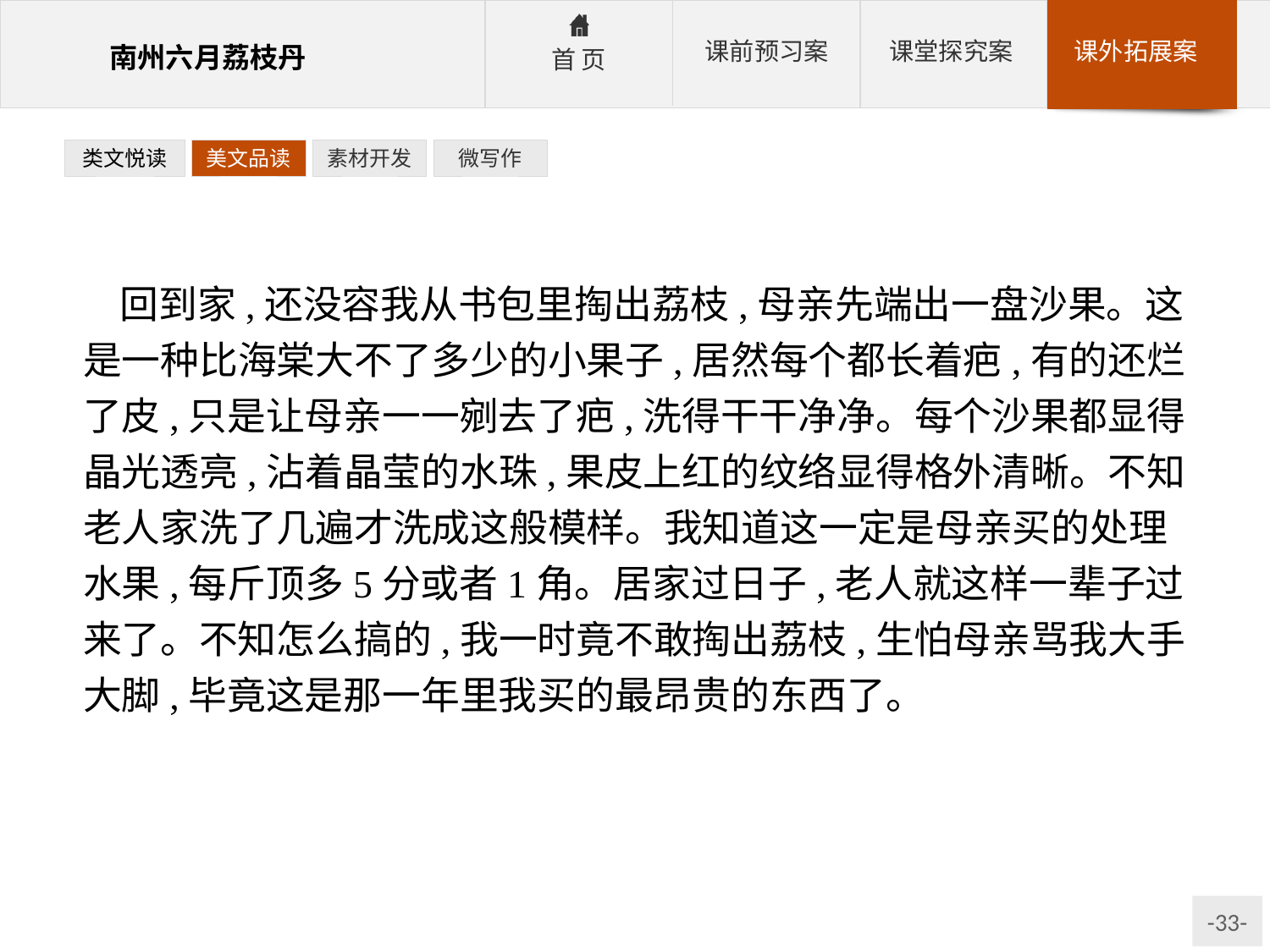

类文悦读
美文品读
素材开发
微写作
回到家,还没容我从书包里掏出荔枝,母亲先端出一盘沙果。这是一种比海棠大不了多少的小果子,居然每个都长着疤,有的还烂了皮,只是让母亲一一剜去了疤,洗得干干净净。每个沙果都显得晶光透亮,沾着晶莹的水珠,果皮上红的纹络显得格外清晰。不知老人家洗了几遍才洗成这般模样。我知道这一定是母亲买的处理水果,每斤顶多5分或者1角。居家过日子,老人就这样一辈子过来了。不知怎么搞的,我一时竟不敢掏出荔枝,生怕母亲骂我大手大脚,毕竟这是那一年里我买的最昂贵的东西了。